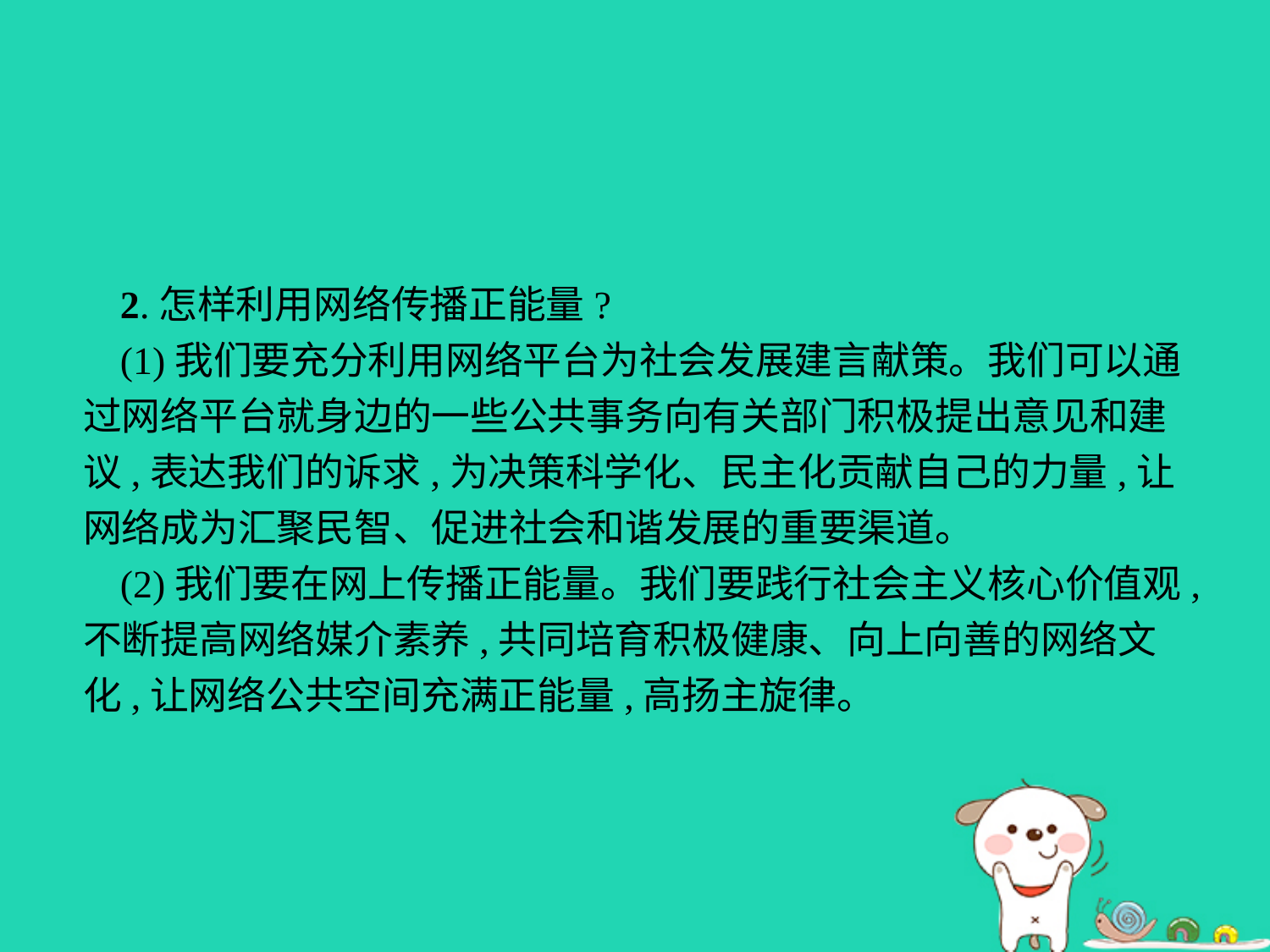

2.怎样利用网络传播正能量?
(1)我们要充分利用网络平台为社会发展建言献策。我们可以通过网络平台就身边的一些公共事务向有关部门积极提出意见和建议,表达我们的诉求,为决策科学化、民主化贡献自己的力量,让网络成为汇聚民智、促进社会和谐发展的重要渠道。
(2)我们要在网上传播正能量。我们要践行社会主义核心价值观,不断提高网络媒介素养,共同培育积极健康、向上向善的网络文化,让网络公共空间充满正能量,高扬主旋律。